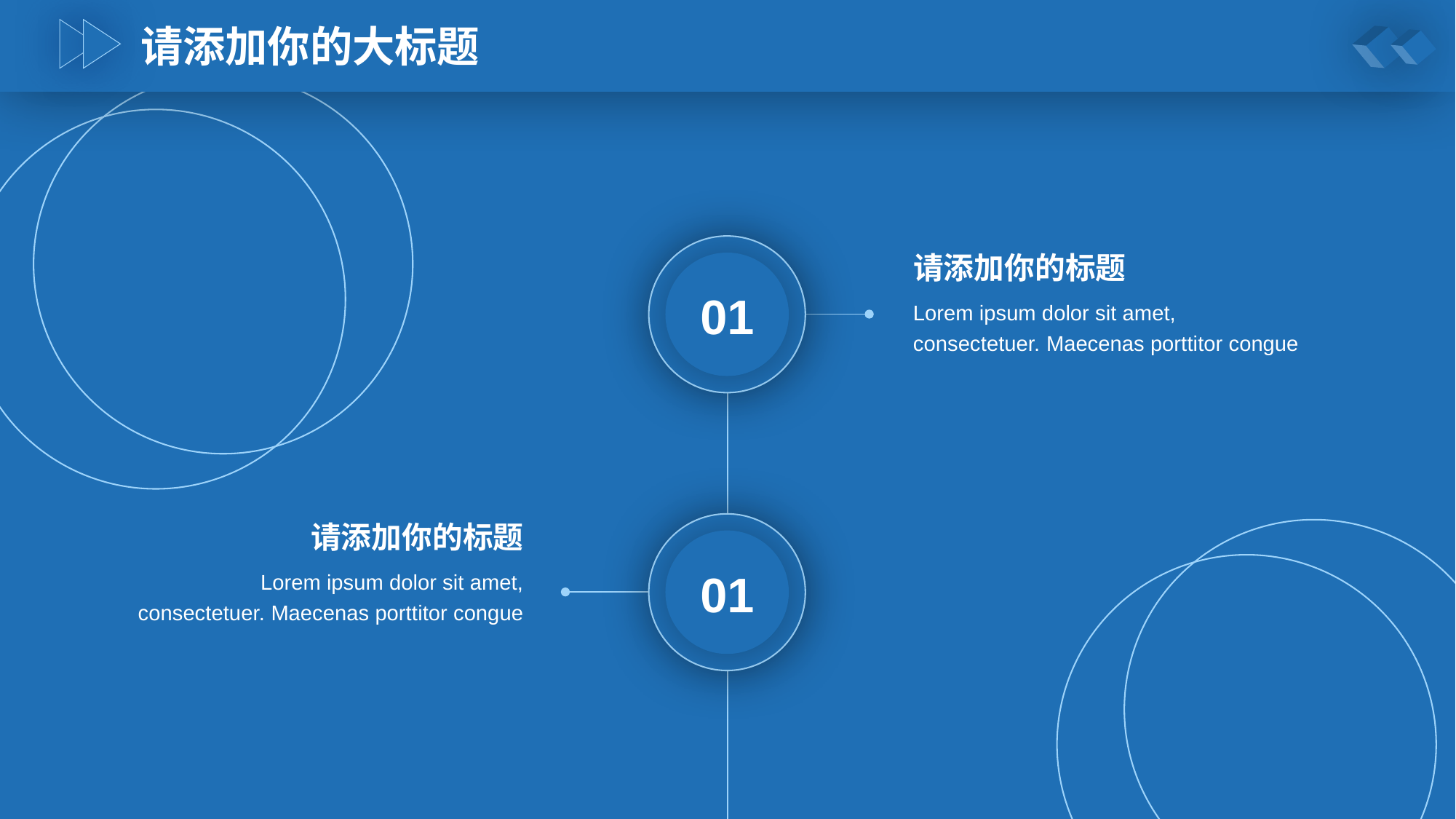

请添加你的大标题

请添加你的标题

01
Lorem ipsum dolor sit amet, consectetuer. Maecenas porttitor congue
请添加你的标题

01

Lorem ipsum dolor sit amet, consectetuer. Maecenas porttitor congue